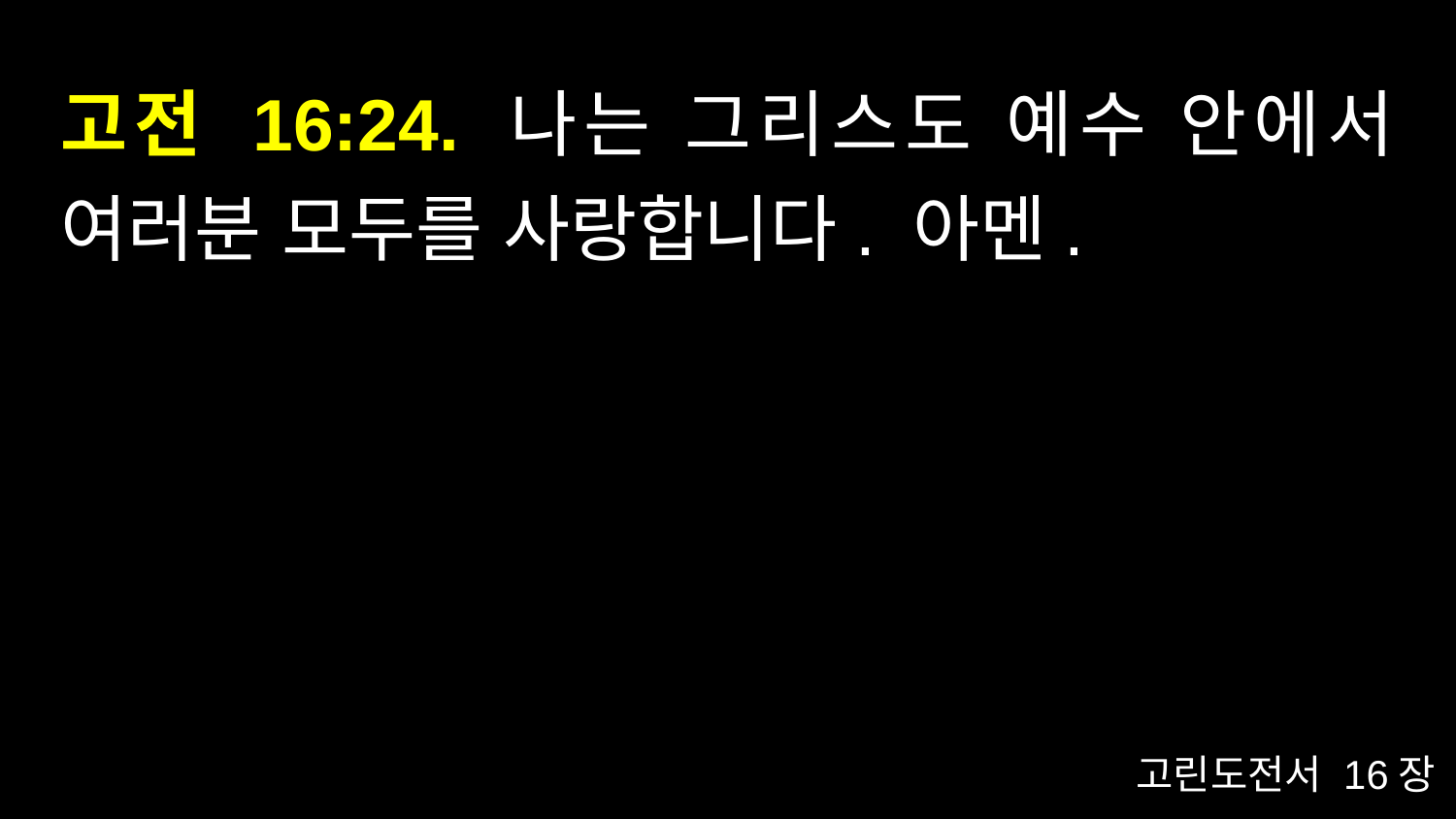

# 고전 16:24. 나는 그리스도 예수 안에서 여러분 모두를 사랑합니다. 아멘.
고린도전서 16장